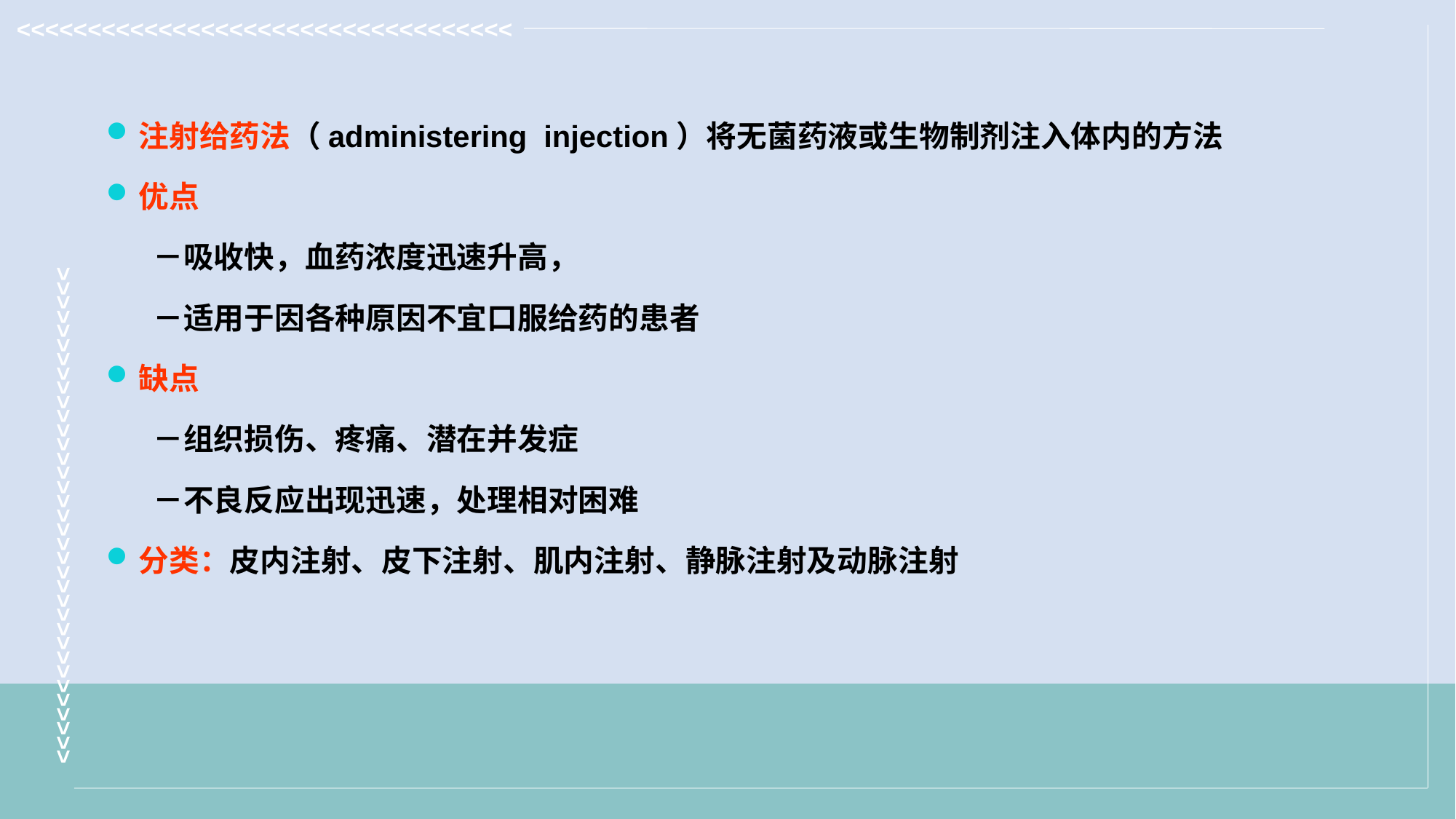

注射给药法（administering  injection）将无菌药液或生物制剂注入体内的方法
优点
－吸收快，血药浓度迅速升高，
－适用于因各种原因不宜口服给药的患者
缺点
－组织损伤、疼痛、潜在并发症
－不良反应出现迅速，处理相对困难
分类：皮内注射、皮下注射、肌内注射、静脉注射及动脉注射